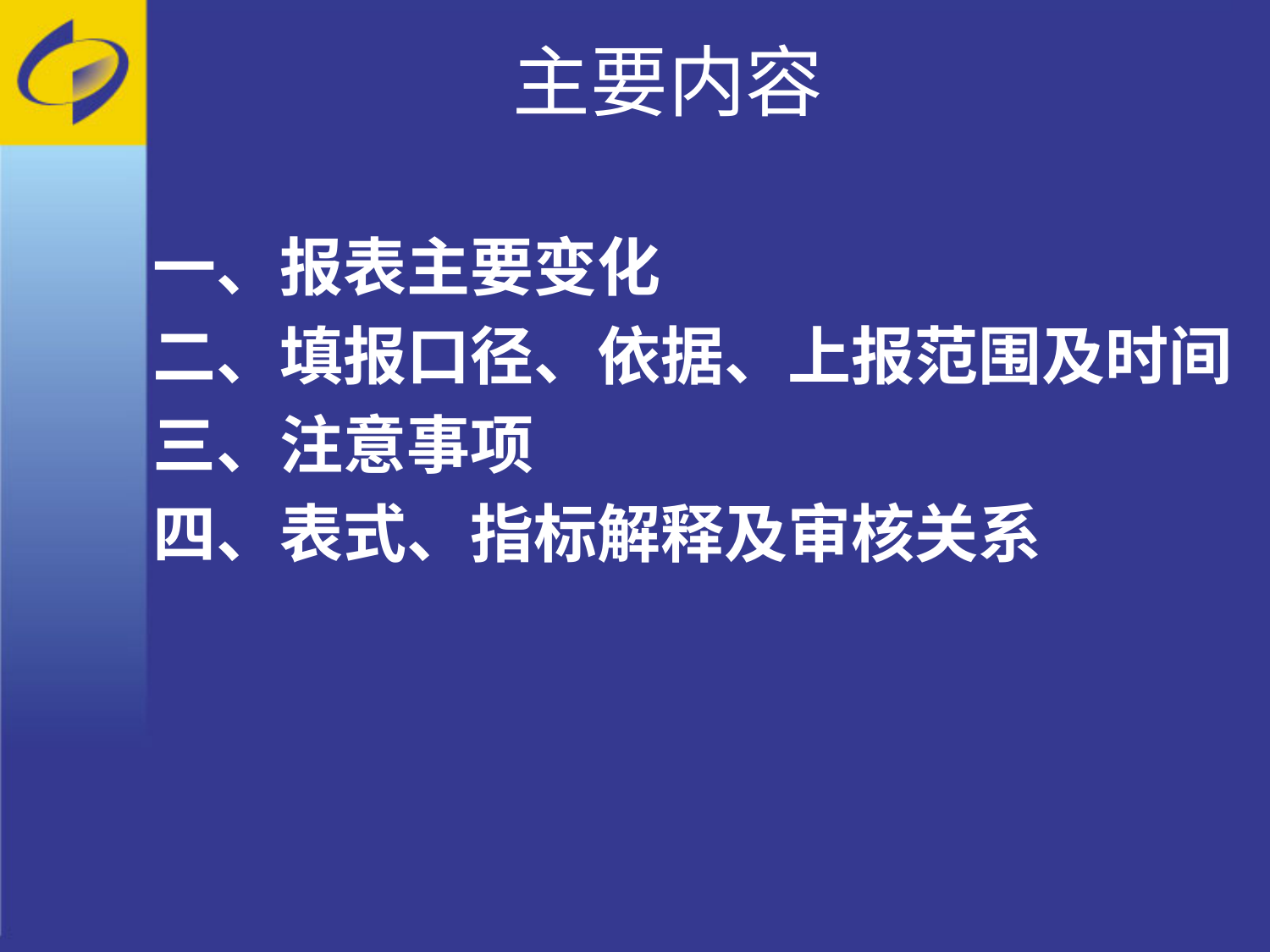

# 主要内容
一、报表主要变化
二、填报口径、依据、上报范围及时间
三、注意事项
四、表式、指标解释及审核关系